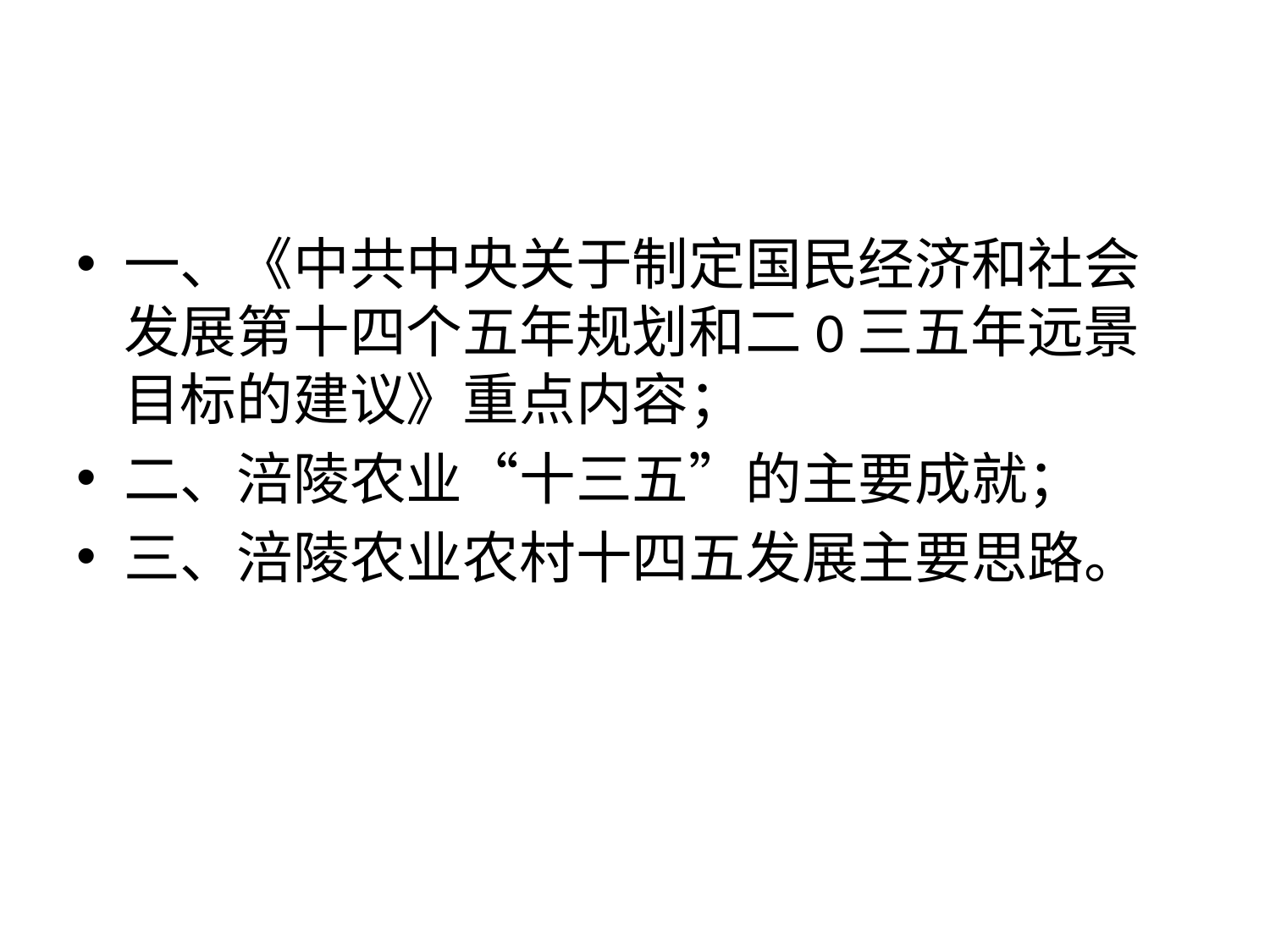

#
一、《中共中央关于制定国民经济和社会发展第十四个五年规划和二0三五年远景目标的建议》重点内容；
二、涪陵农业“十三五”的主要成就；
三、涪陵农业农村十四五发展主要思路。